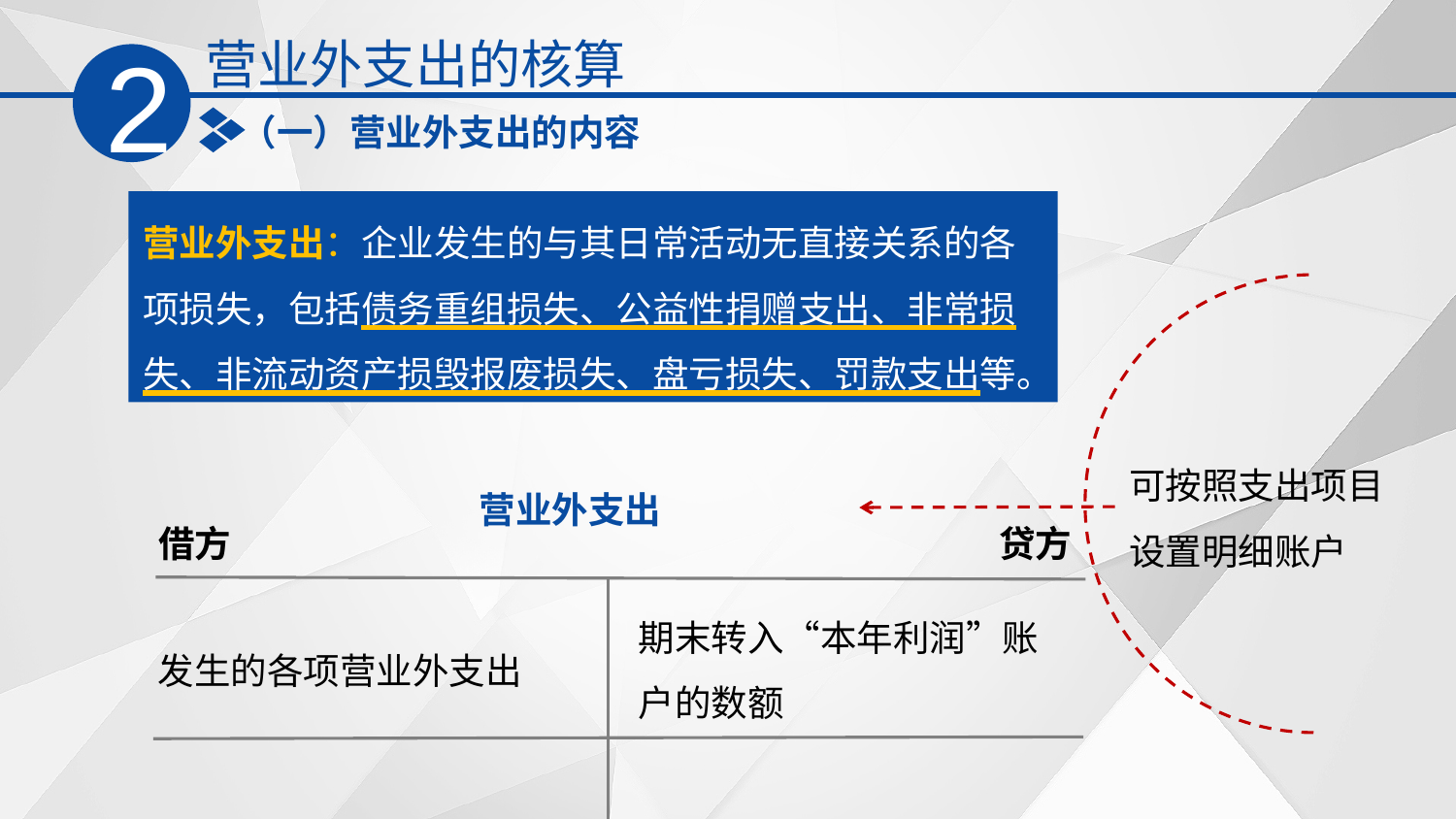

营业外支出的核算
2

（一）营业外支出的内容

营业外支出：企业发生的与其日常活动无直接关系的各项损失，包括债务重组损失、公益性捐赠支出、非常损失、非流动资产损毁报废损失、盘亏损失、罚款支出等。

可按照支出项目设置明细账户
营业外支出
借方
贷方
期末转入“本年利润”账户的数额
发生的各项营业外支出